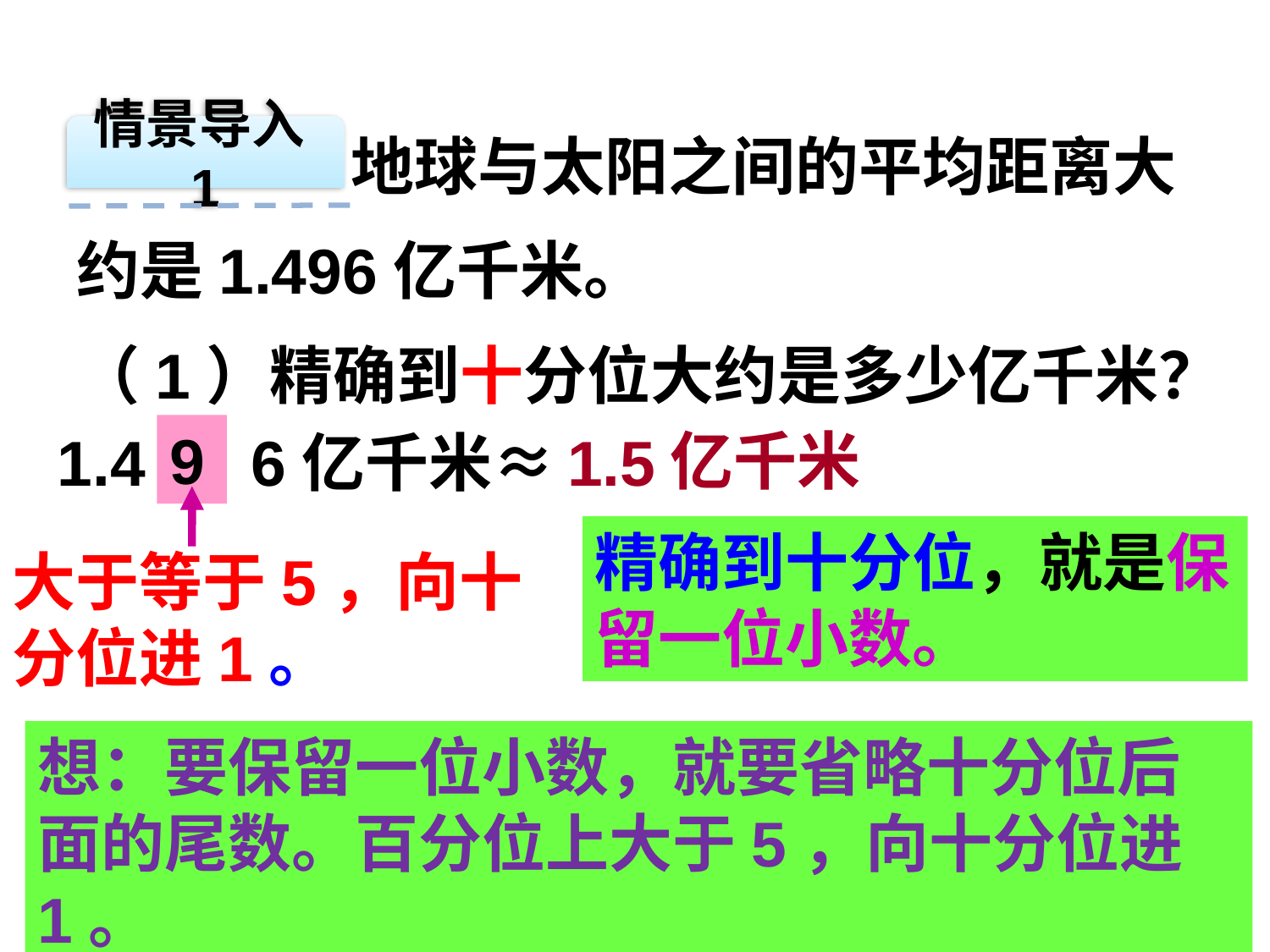

情景导入1
                  地球与太阳之间的平均距离大
约是1.496亿千米。
（1）精确到十分位大约是多少亿千米？
9
亿千米
1.4  9  6亿千米≈
1.5

精确到十分位，就是保留一位小数。
大于等于5，向十分位进1。
想：要保留一位小数，就要省略十分位后面的尾数。百分位上大于5，向十分位进1。